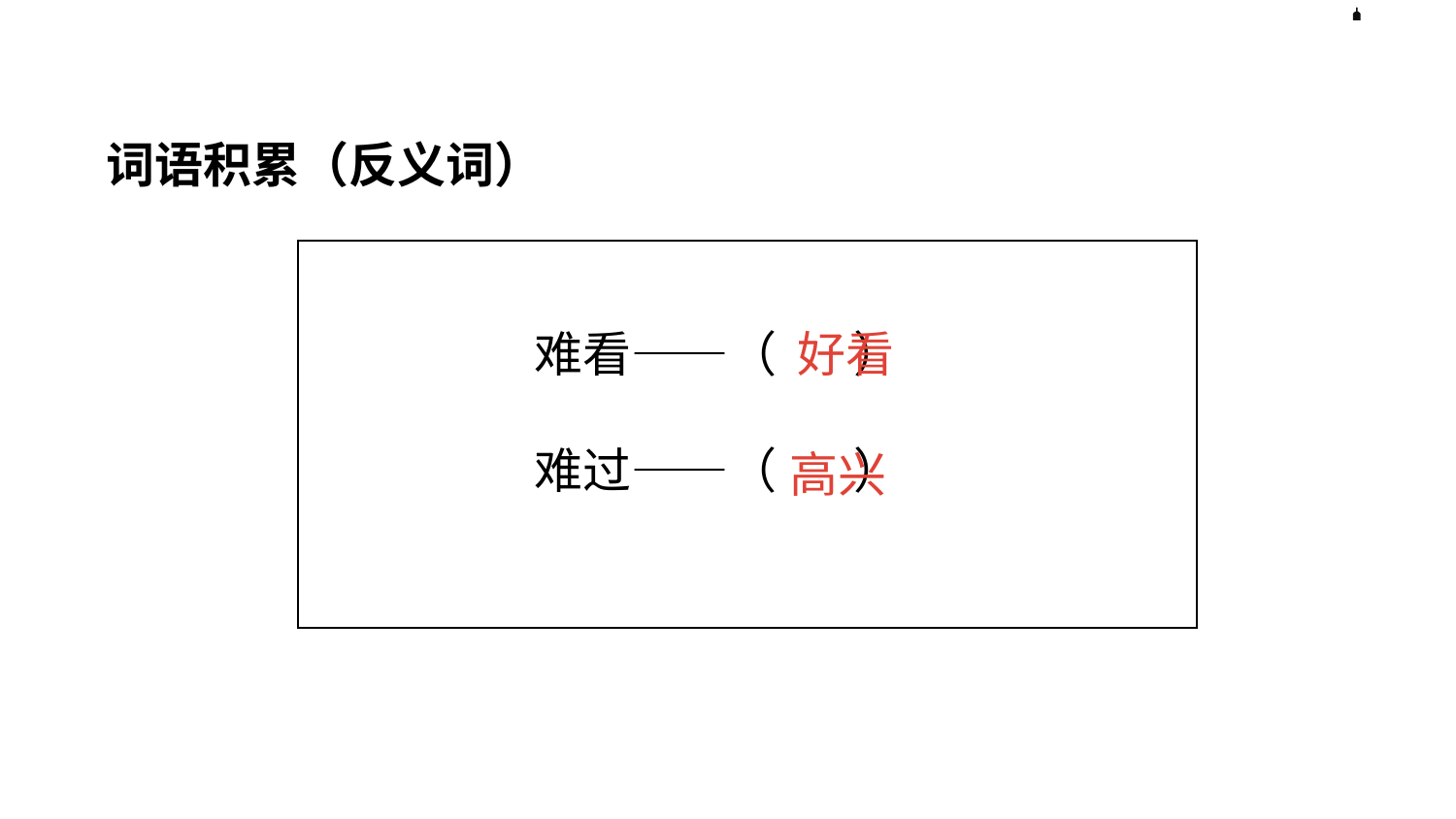

词语积累（反义词）

好看
难看——（       ）

难过——（       ）
高兴